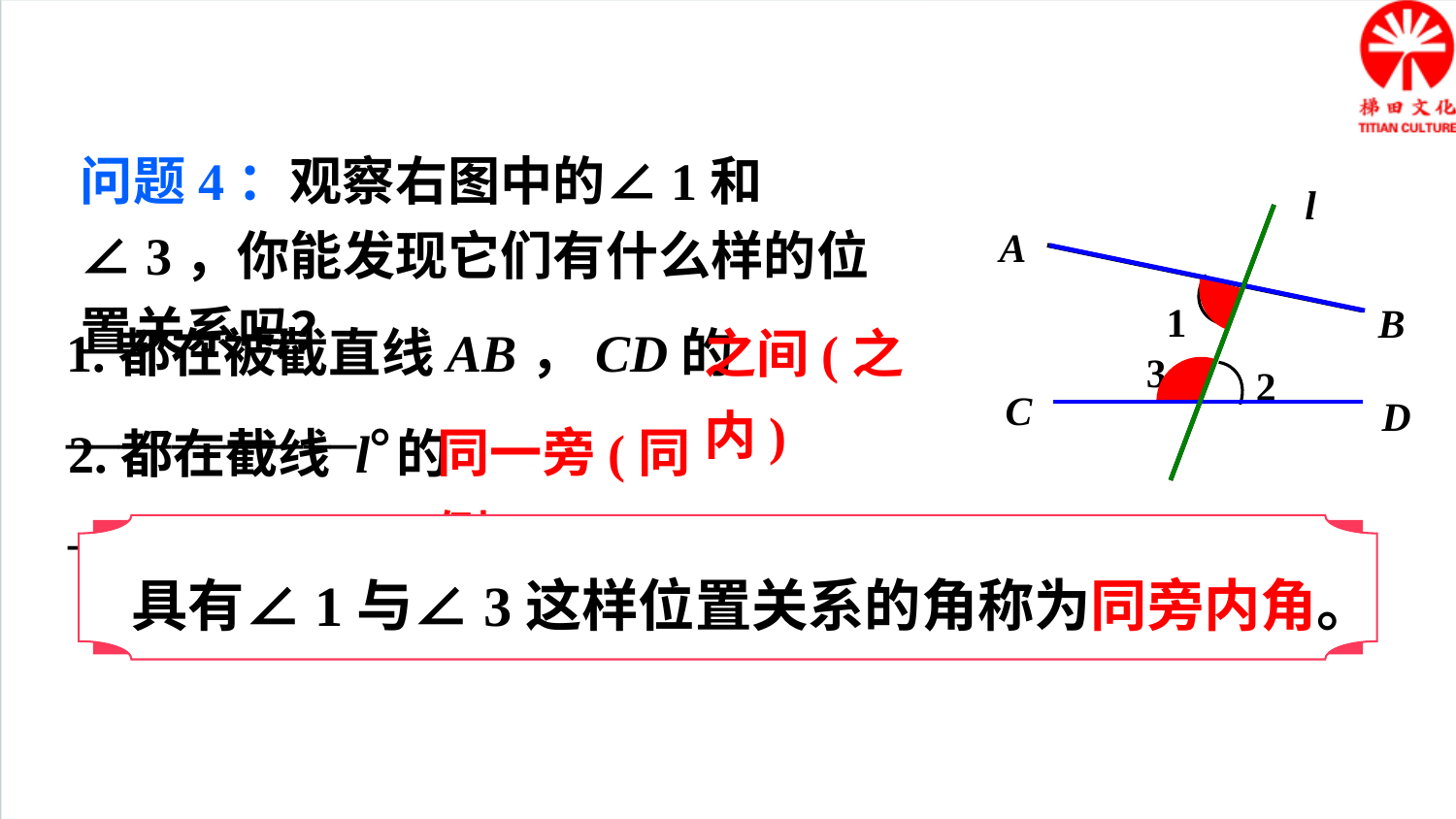

问题4：观察右图中的∠1和∠3，你能发现它们有什么样的位置关系吗？
l
A

1
B
3
2

C
D

之间(之内)
1.都在被截直线AB，CD的___________。

同一旁(同侧)
2.都在截线 l 的______________。

具有∠1与∠3这样位置关系的角称为同旁内角。